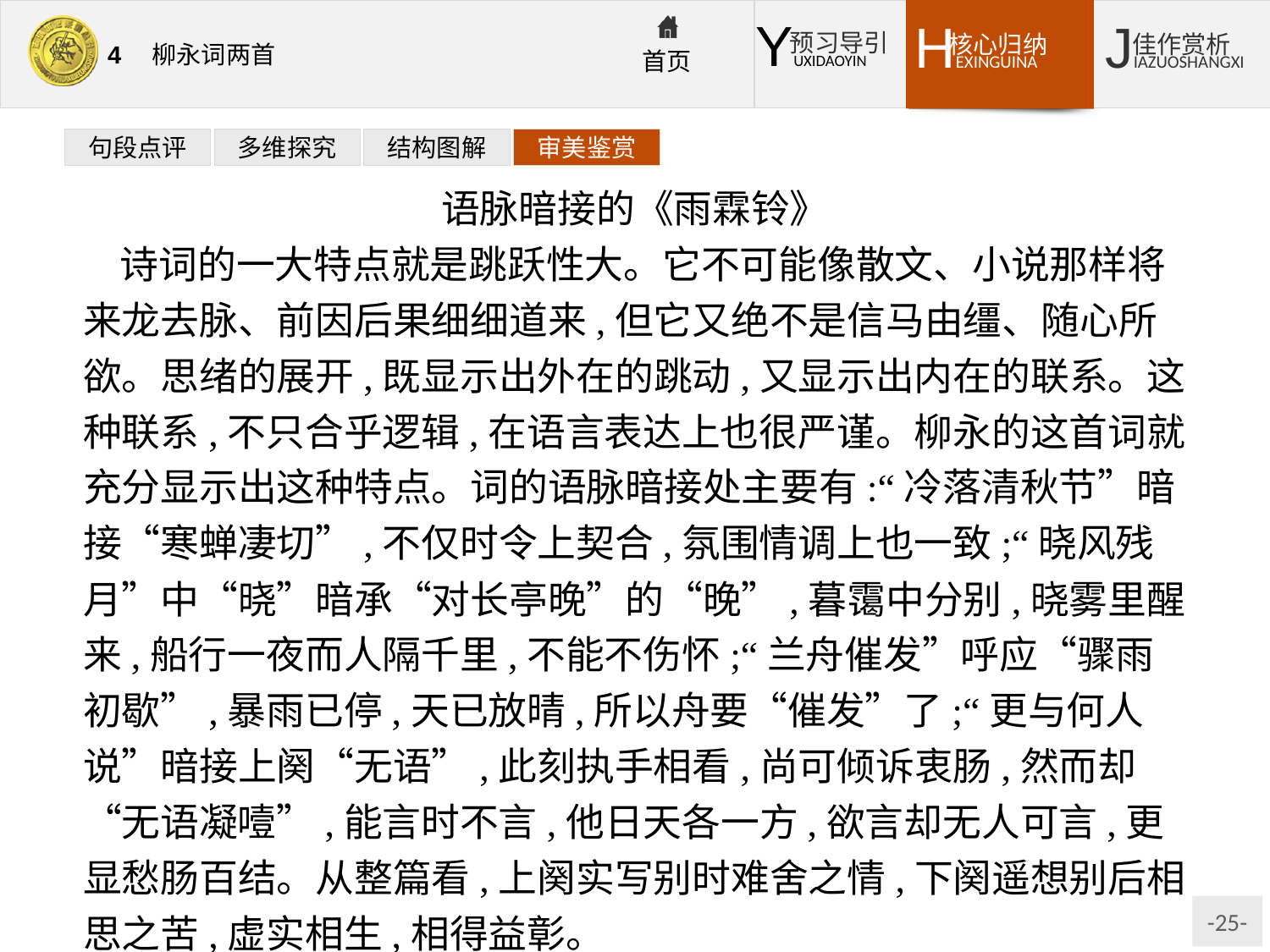

句段点评
多维探究
结构图解
审美鉴赏
语脉暗接的《雨霖铃》
诗词的一大特点就是跳跃性大。它不可能像散文、小说那样将来龙去脉、前因后果细细道来,但它又绝不是信马由缰、随心所欲。思绪的展开,既显示出外在的跳动,又显示出内在的联系。这种联系,不只合乎逻辑,在语言表达上也很严谨。柳永的这首词就充分显示出这种特点。词的语脉暗接处主要有:“冷落清秋节”暗接“寒蝉凄切”,不仅时令上契合,氛围情调上也一致;“晓风残月”中“晓”暗承“对长亭晚”的“晚”,暮霭中分别,晓雾里醒来,船行一夜而人隔千里,不能不伤怀;“兰舟催发”呼应“骤雨初歇”,暴雨已停,天已放晴,所以舟要“催发”了;“更与何人说”暗接上阕“无语”,此刻执手相看,尚可倾诉衷肠,然而却“无语凝噎”,能言时不言,他日天各一方,欲言却无人可言,更显愁肠百结。从整篇看,上阕实写别时难舍之情,下阕遥想别后相思之苦,虚实相生,相得益彰。